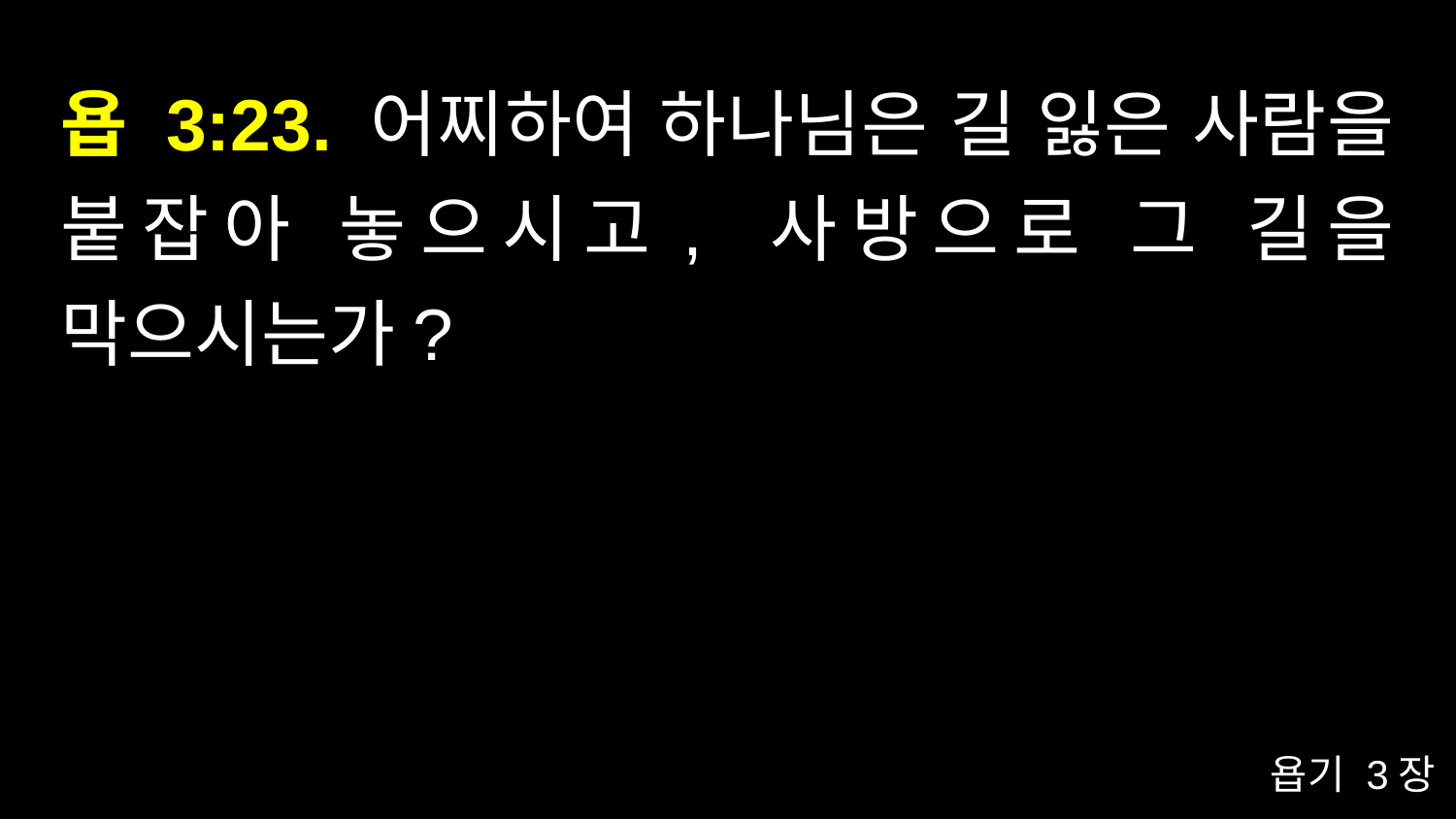

# 욥 3:23. 어찌하여 하나님은 길 잃은 사람을 붙잡아 놓으시고, 사방으로 그 길을 막으시는가?
욥기 3장